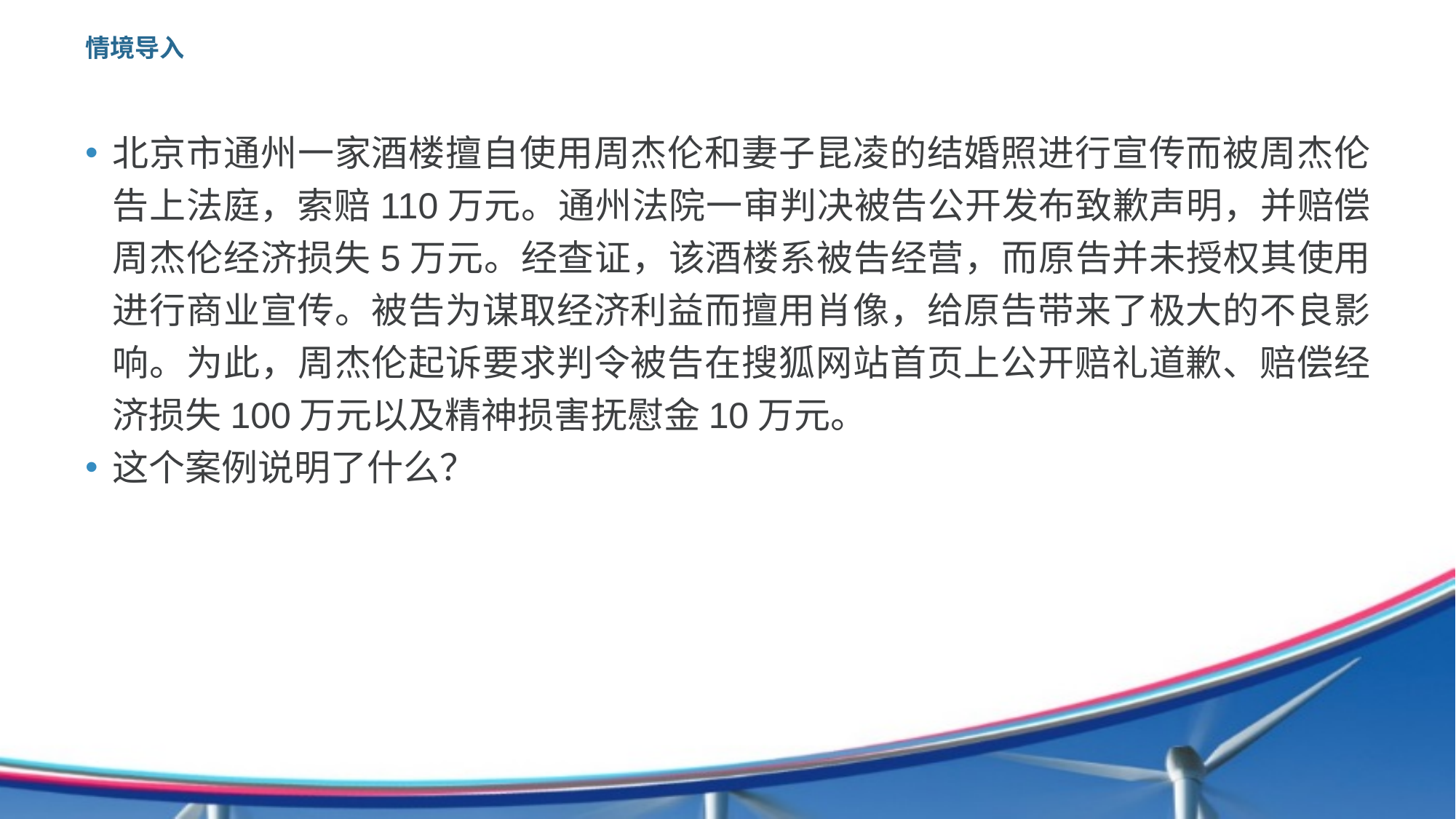

# 情境导入
北京市通州一家酒楼擅自使用周杰伦和妻子昆凌的结婚照进行宣传而被周杰伦告上法庭，索赔110万元。通州法院一审判决被告公开发布致歉声明，并赔偿周杰伦经济损失5万元。经查证，该酒楼系被告经营，而原告并未授权其使用进行商业宣传。被告为谋取经济利益而擅用肖像，给原告带来了极大的不良影响。为此，周杰伦起诉要求判令被告在搜狐网站首页上公开赔礼道歉、赔偿经济损失100万元以及精神损害抚慰金10万元。
这个案例说明了什么？